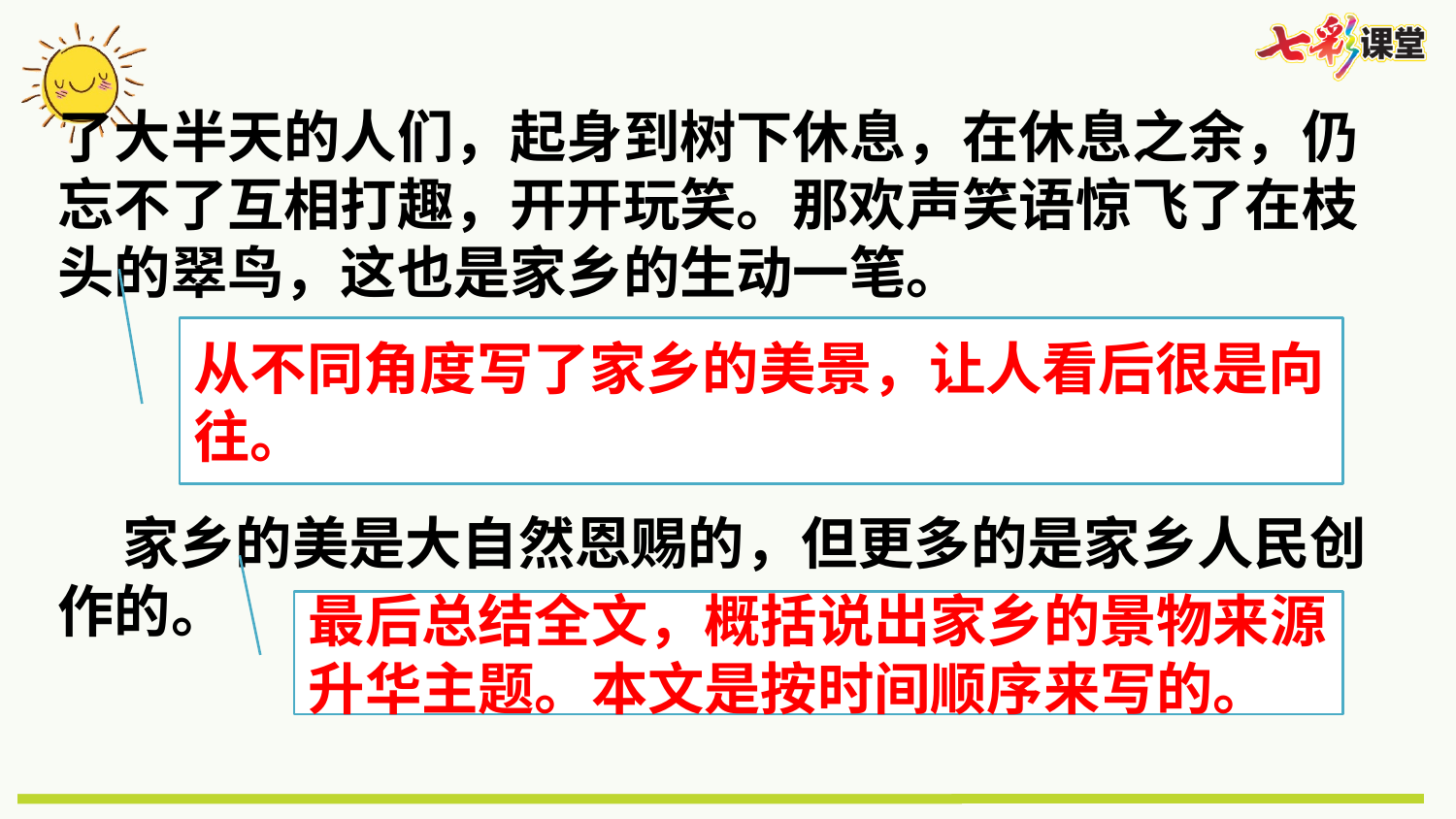

了大半天的人们，起身到树下休息，在休息之余，仍忘不了互相打趣，开开玩笑。那欢声笑语惊飞了在枝头的翠鸟，这也是家乡的生动一笔。

    家乡的美是大自然恩赐的，但更多的是家乡人民创作的。

从不同角度写了家乡的美景，让人看后很是向往。
最后总结全文，概括说出家乡的景物来源升华主题。本文是按时间顺序来写的。